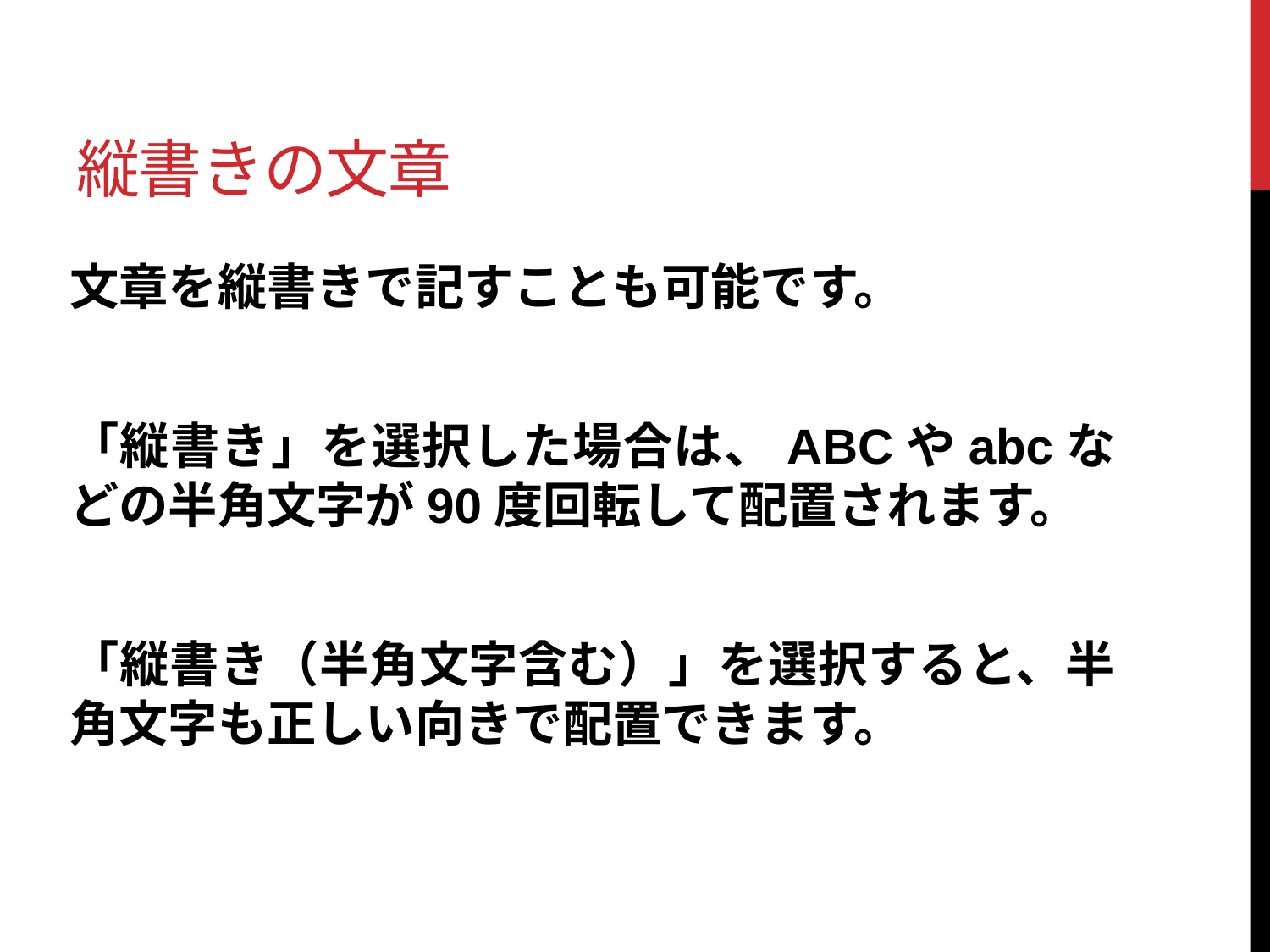

# 縦書きの文章
文章を縦書きで記すことも可能です。

「縦書き」を選択した場合は、ABCやabcなどの半角文字が90度回転して配置されます。

「縦書き（半角文字含む）」を選択すると、半角文字も正しい向きで配置できます。